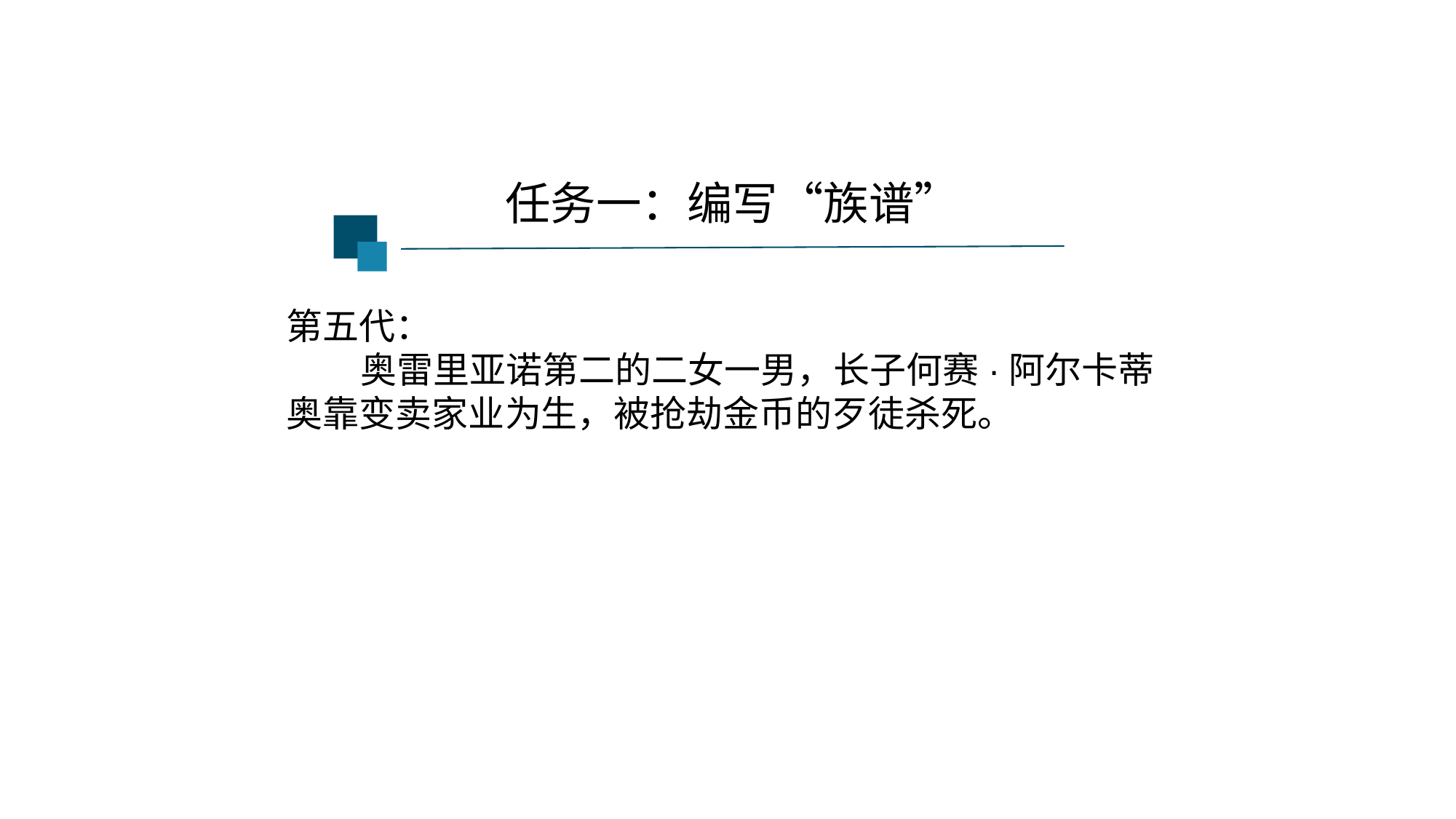

任务一：编写“族谱”

第五代：
        奥雷里亚诺第二的二女一男，长子何赛·阿尔卡蒂奥靠变卖家业为生，被抢劫金币的歹徒杀死。